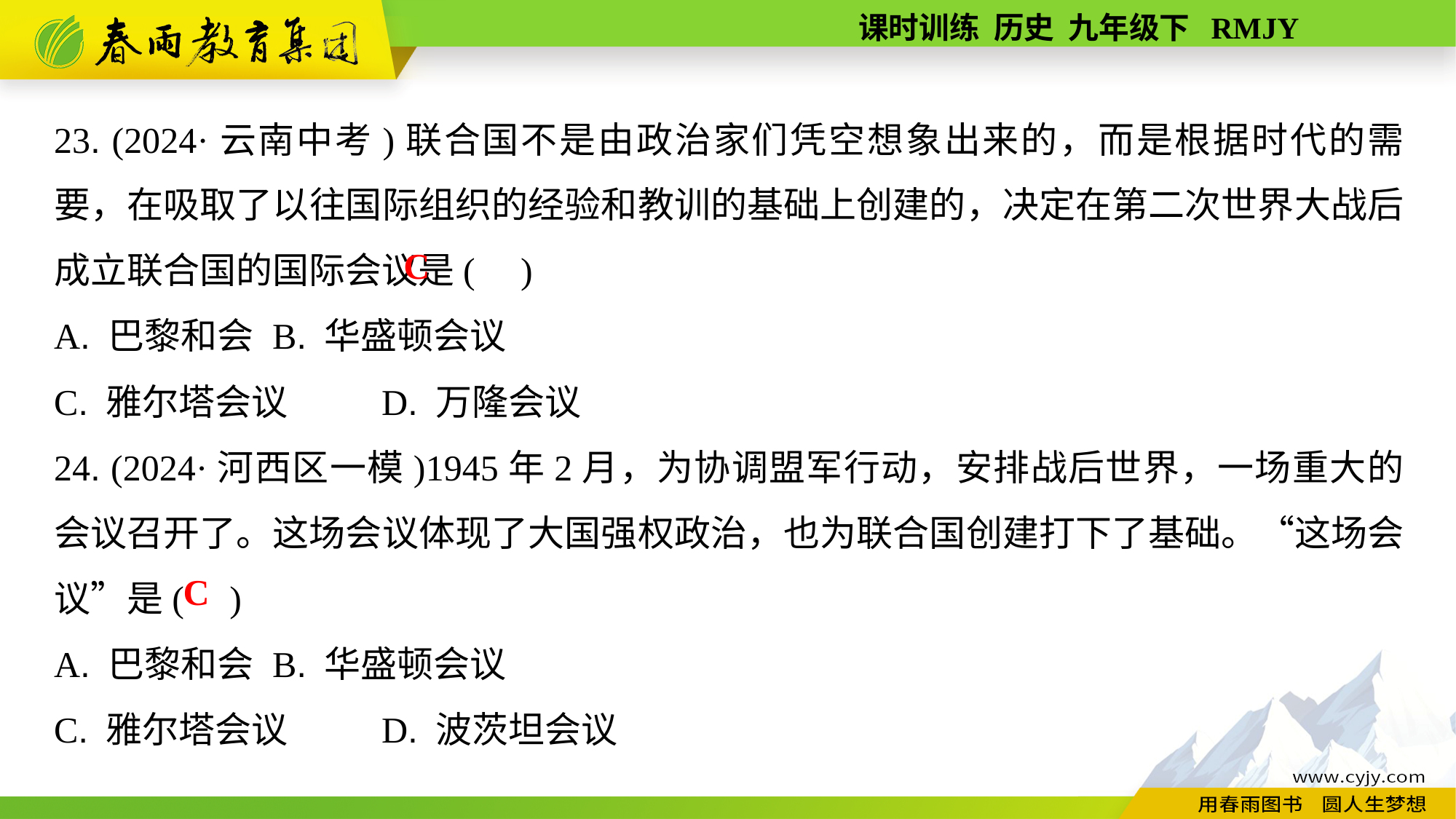

23. (2024·云南中考)联合国不是由政治家们凭空想象出来的，而是根据时代的需要，在吸取了以往国际组织的经验和教训的基础上创建的，决定在第二次世界大战后成立联合国的国际会议是(     )
A. 巴黎和会	B. 华盛顿会议
C. 雅尔塔会议	D. 万隆会议
24. (2024·河西区一模)1945年2月，为协调盟军行动，安排战后世界，一场重大的会议召开了。这场会议体现了大国强权政治，也为联合国创建打下了基础。“这场会议”是(     )
A. 巴黎和会	B. 华盛顿会议
C. 雅尔塔会议	D. 波茨坦会议
C
C